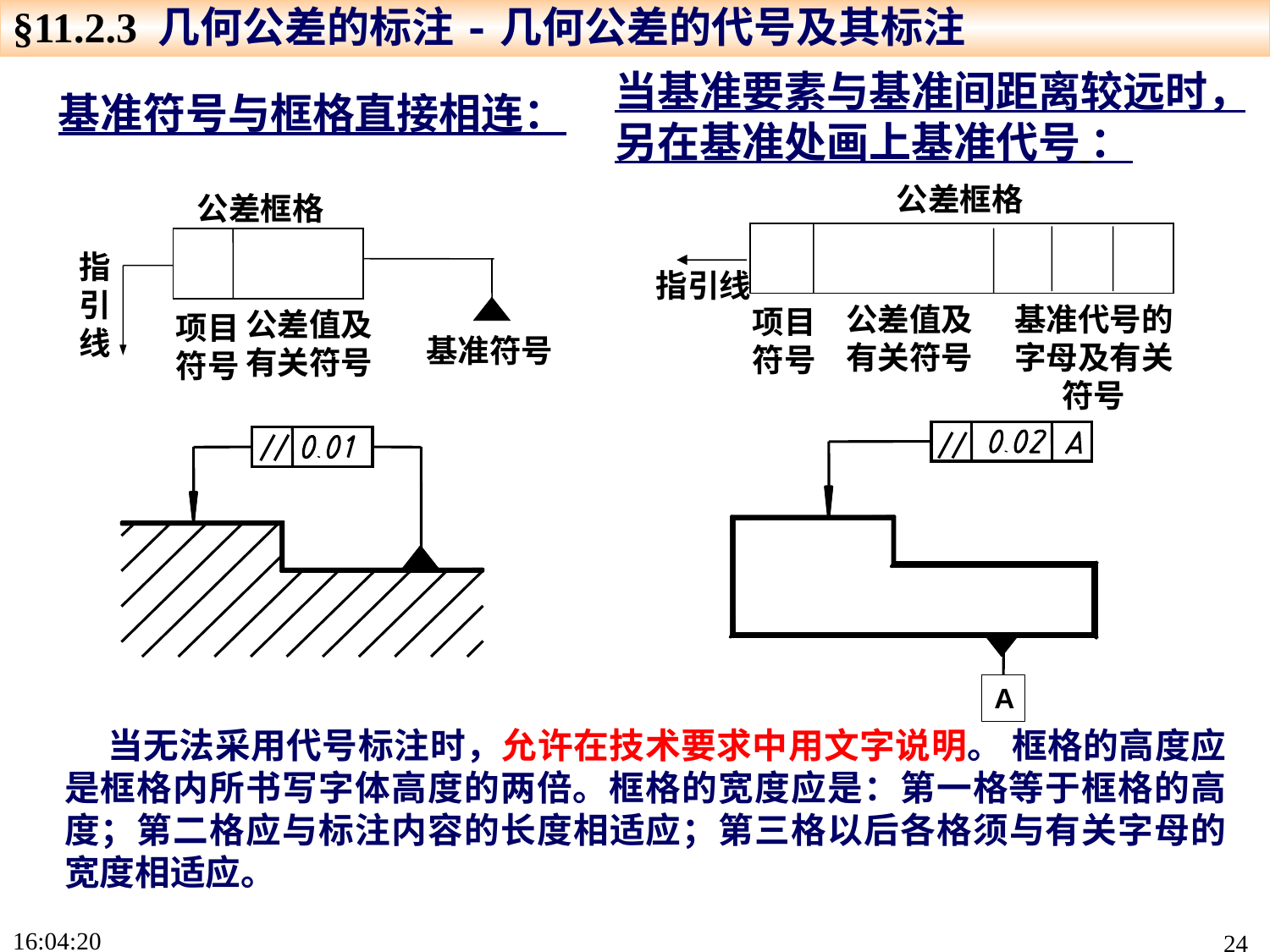

§11.2.3 几何公差的标注-几何公差的代号及其标注
当基准要素与基准间距离较远时，另在基准处画上基准代号 ：
基准符号与框格直接相连：
公差框格

指引线

公差值及
有关符号
基准代号的字母及有关符号
项目
符号
公差框格

指引线

公差值及
有关符号
项目
符号
基准符号

A

    当无法采用代号标注时，允许在技术要求中用文字说明。 框格的高度应是框格内所书写字体高度的两倍。框格的宽度应是：第一格等于框格的高度；第二格应与标注内容的长度相适应；第三格以后各格须与有关字母的宽度相适应。
16:04:20
24